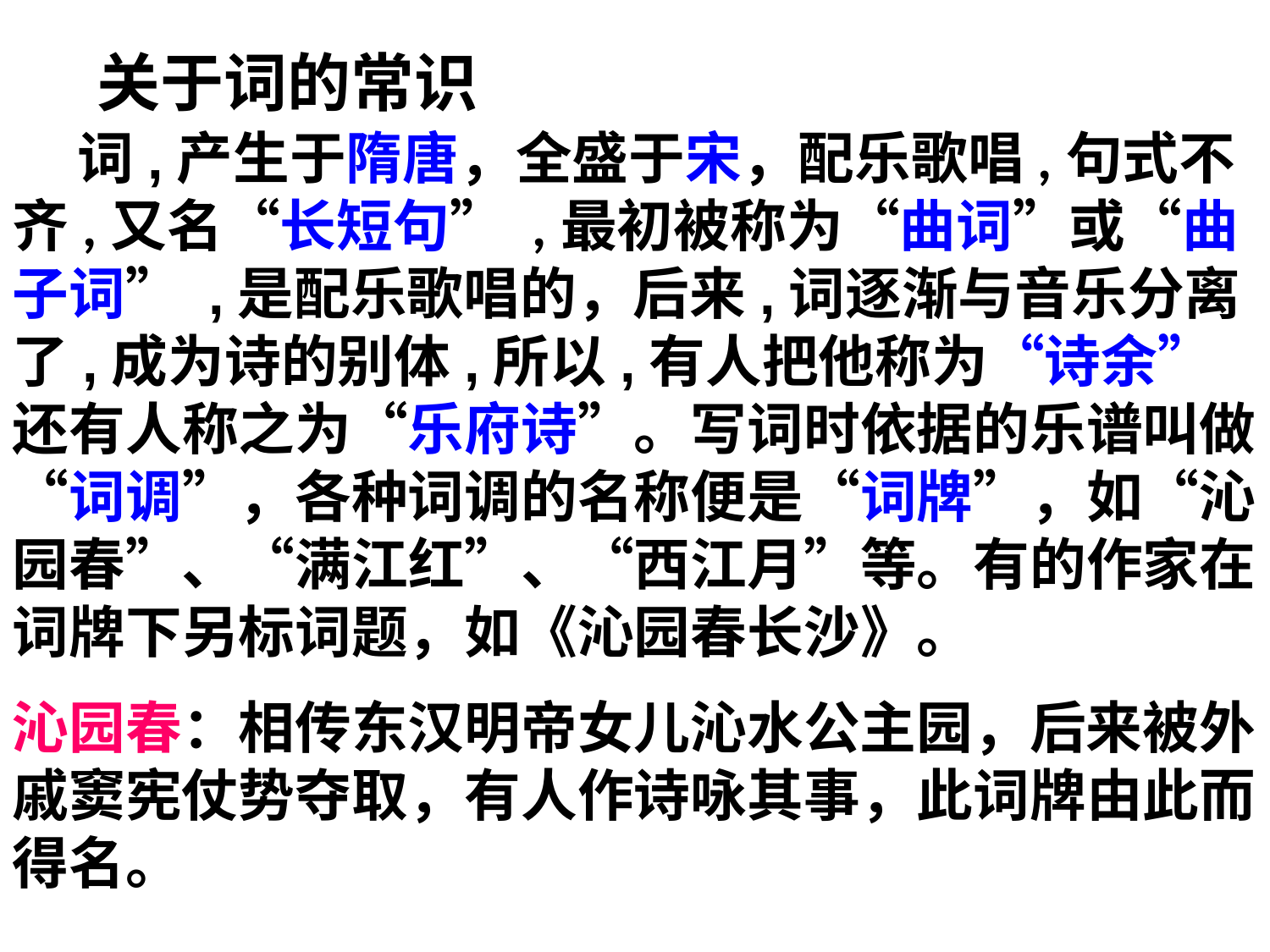

关于词的常识
    词,产生于隋唐，全盛于宋，配乐歌唱,句式不齐,又名“长短句” ,最初被称为“曲词”或“曲子词” ,是配乐歌唱的，后来,词逐渐与音乐分离了,成为诗的别体,所以,有人把他称为“诗余”还有人称之为“乐府诗”。写词时依据的乐谱叫做“词调”，各种词调的名称便是“词牌”，如“沁园春”、“满江红”、“西江月”等。有的作家在词牌下另标词题，如《沁园春长沙》。
沁园春：相传东汉明帝女儿沁水公主园，后来被外戚窦宪仗势夺取，有人作诗咏其事，此词牌由此而得名。